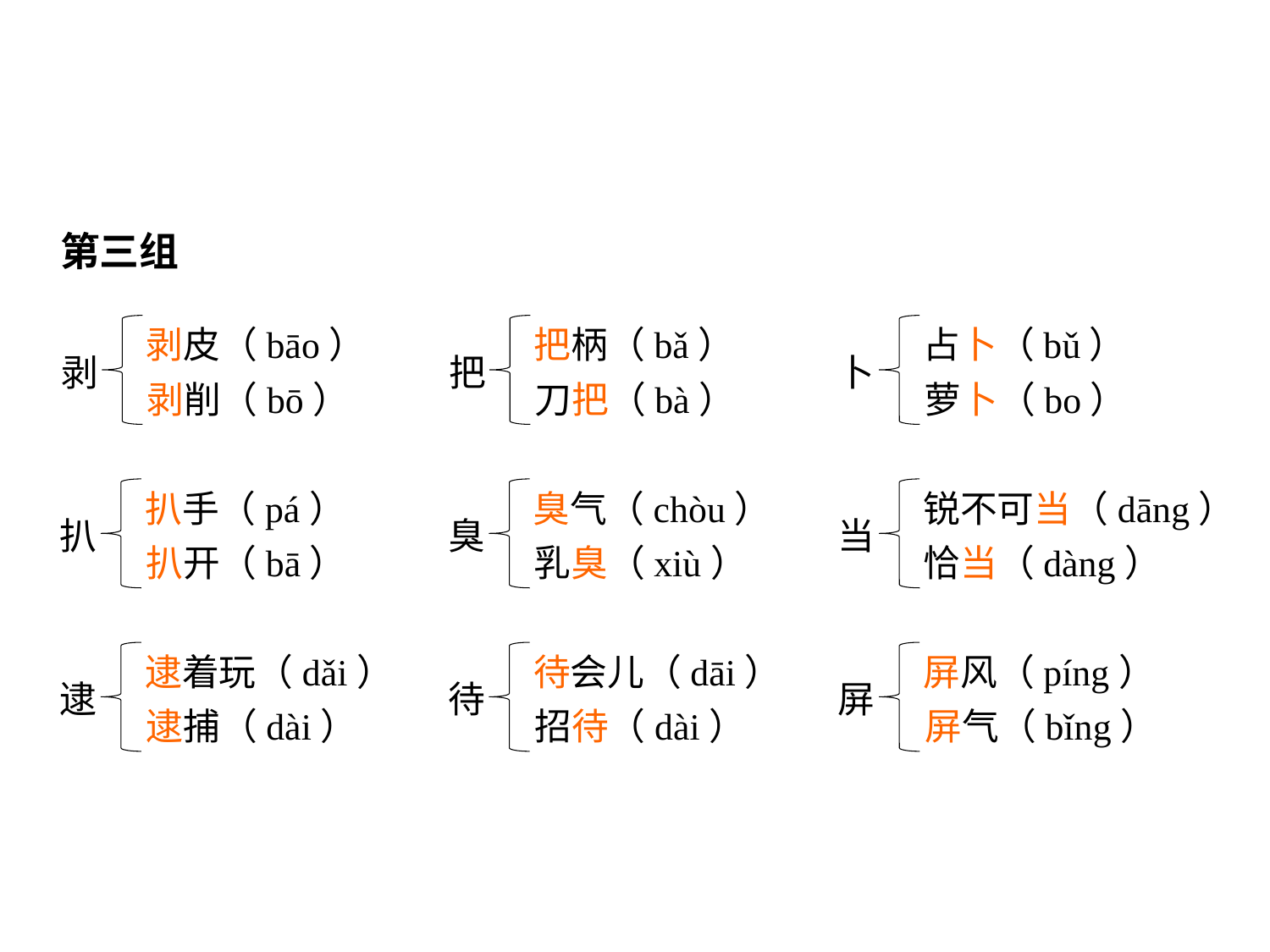

第三组

剥皮（bāo）
剥
剥削（bō）

把柄（bǎ）
把
刀把（bà）

占卜（bǔ）
卜
萝卜（bo）

扒手（pá）
扒
扒开（bā）

臭气（chòu）
臭
乳臭（xiù）

锐不可当（dāng）
当
恰当（dàng）

逮着玩（dǎi）
逮
逮捕（dài）

待会儿（dāi）
待
招待（dài）

屏风（píng）
屏
屏气（bǐng）